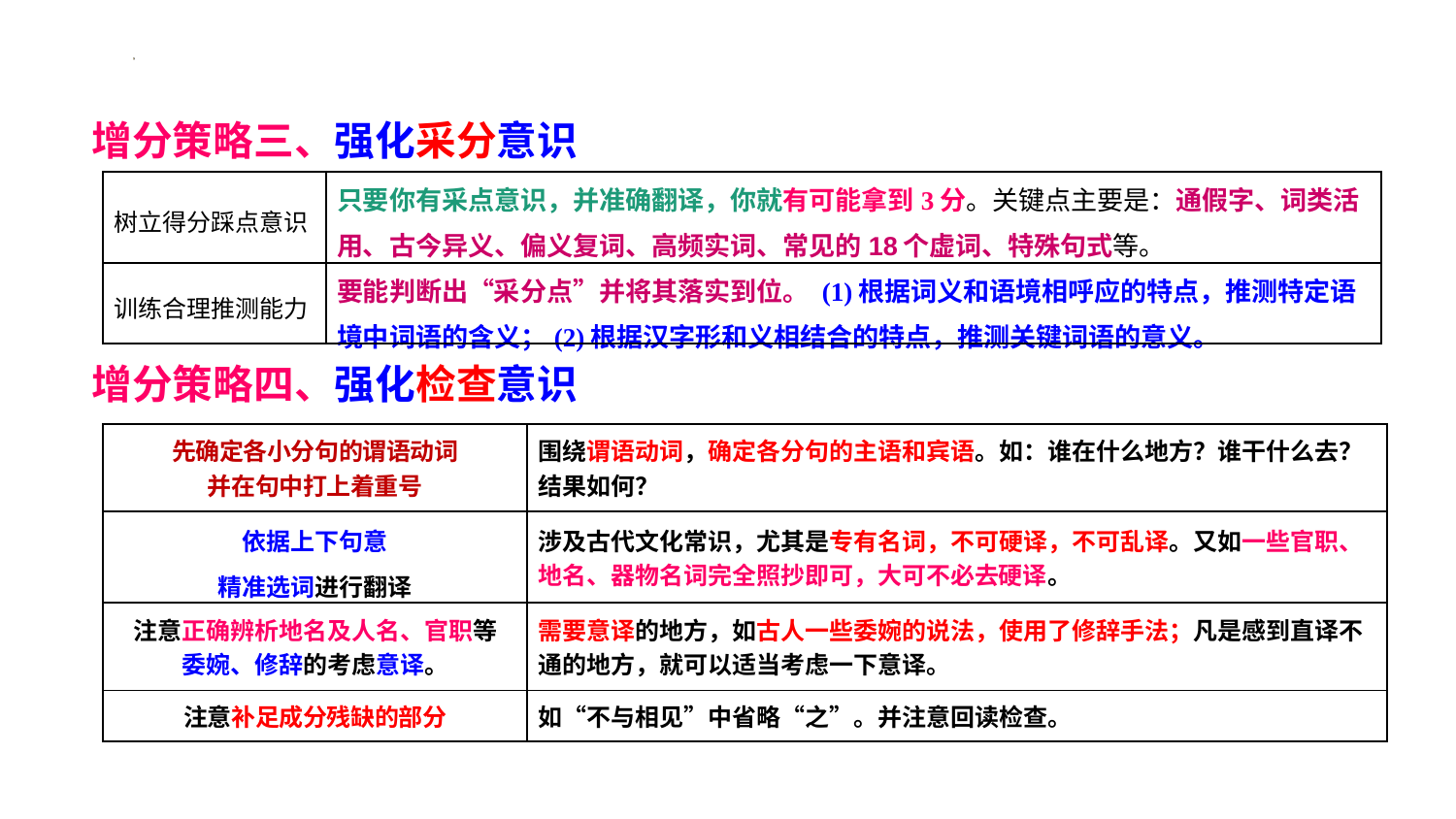

增分策略三、强化采分意识
| 树立得分踩点意识 | 只要你有采点意识，并准确翻译，你就有可能拿到3分。关键点主要是：通假字、词类活用、古今异义、偏义复词、高频实词、常见的18个虚词、特殊句式等。 |
| --- | --- |
| 训练合理推测能力 | 要能判断出“采分点”并将其落实到位。 (1)根据词义和语境相呼应的特点，推测特定语境中词语的含义；(2)根据汉字形和义相结合的特点，推测关键词语的意义。 |
增分策略四、强化检查意识
| 先确定各小分句的谓语动词 并在句中打上着重号 | 围绕谓语动词，确定各分句的主语和宾语。如：谁在什么地方？谁干什么去？结果如何？ |
| --- | --- |
| 依据上下句意 精准选词进行翻译 | 涉及古代文化常识，尤其是专有名词，不可硬译，不可乱译。又如一些官职、地名、器物名词完全照抄即可，大可不必去硬译。 |
| 注意正确辨析地名及人名、官职等 委婉、修辞的考虑意译。 | 需要意译的地方，如古人一些委婉的说法，使用了修辞手法；凡是感到直译不通的地方，就可以适当考虑一下意译。 |
| 注意补足成分残缺的部分 | 如“不与相见”中省略“之”。并注意回读检查。 |